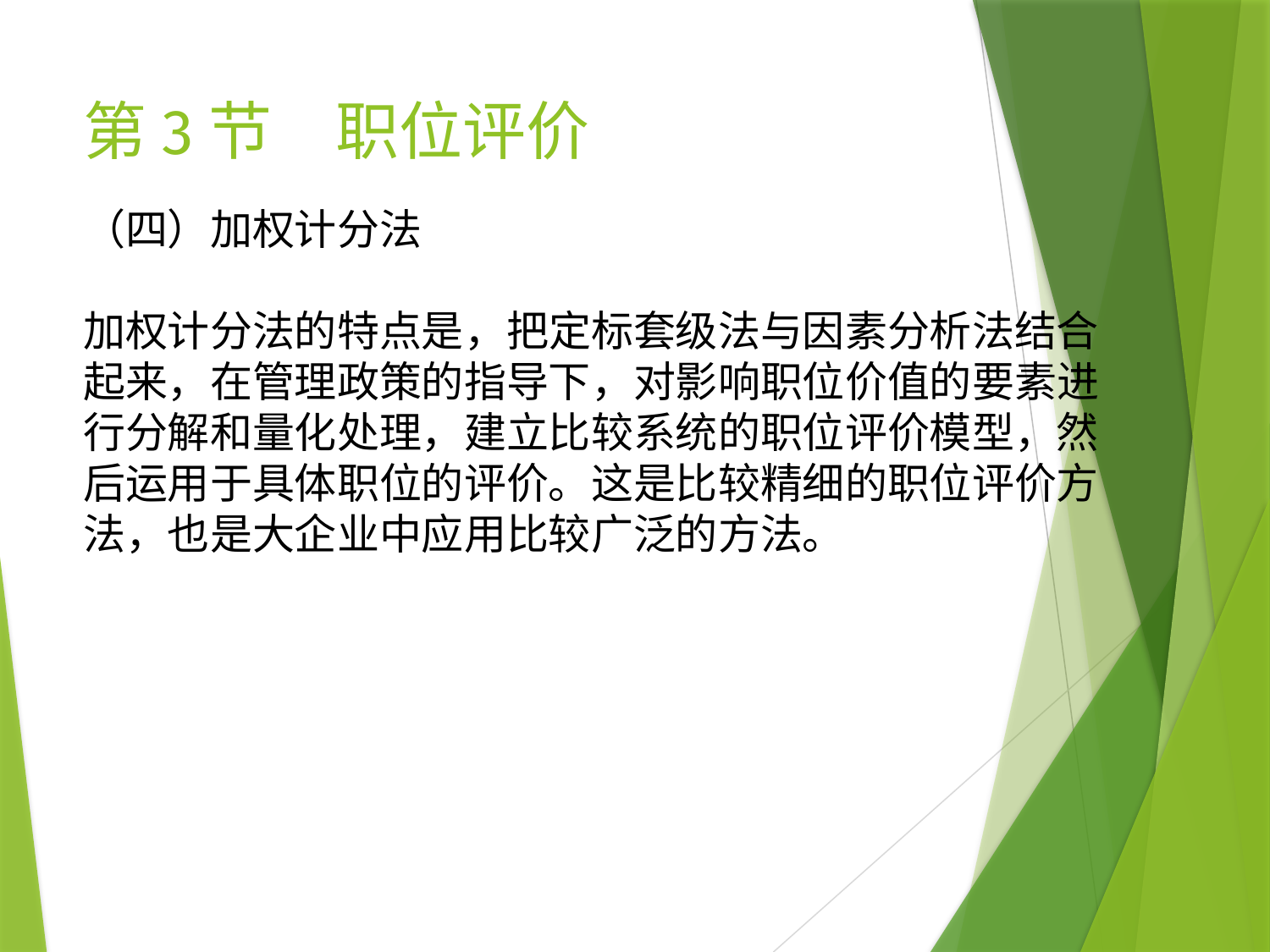

# 第3节　职位评价
（四）加权计分法

加权计分法的特点是，把定标套级法与因素分析法结合起来，在管理政策的指导下，对影响职位价值的要素进行分解和量化处理，建立比较系统的职位评价模型，然后运用于具体职位的评价。这是比较精细的职位评价方法，也是大企业中应用比较广泛的方法。